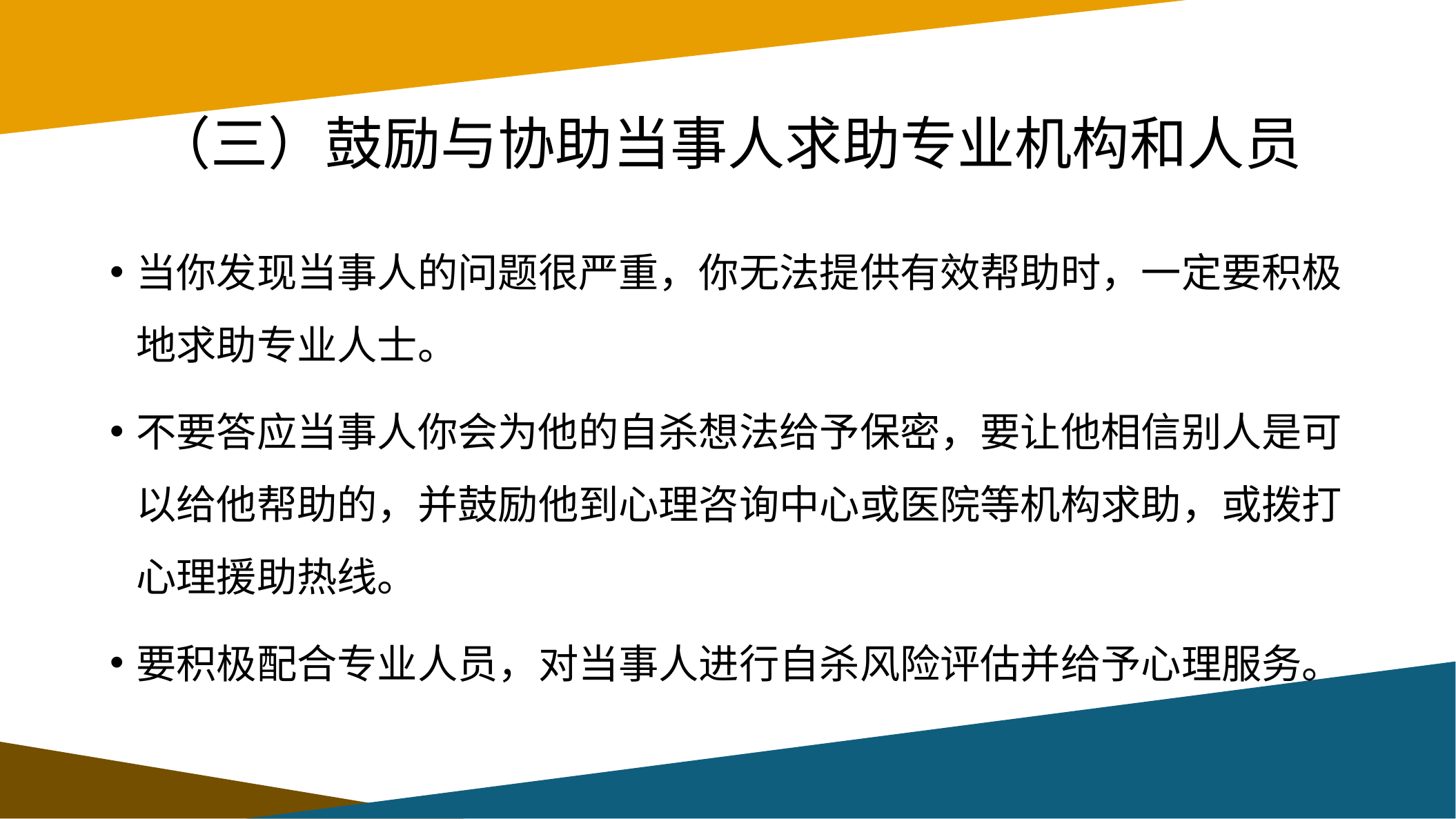

# （三）鼓励与协助当事人求助专业机构和人员
当你发现当事人的问题很严重，你无法提供有效帮助时，一定要积极地求助专业人士。
不要答应当事人你会为他的自杀想法给予保密，要让他相信别人是可以给他帮助的，并鼓励他到心理咨询中心或医院等机构求助，或拨打心理援助热线。
要积极配合专业人员，对当事人进行自杀风险评估并给予心理服务。